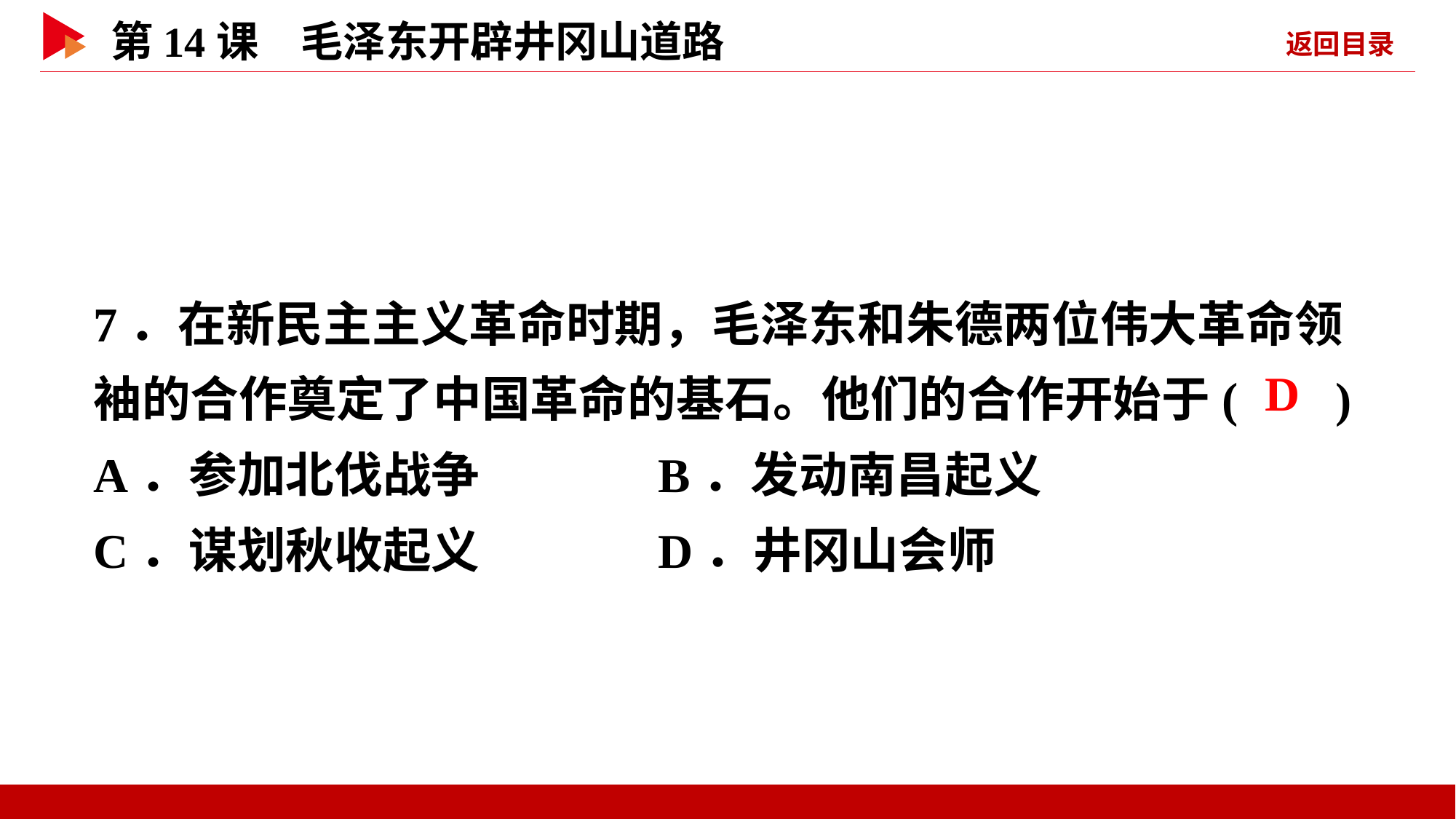

7．在新民主主义革命时期，毛泽东和朱德两位伟大革命领袖的合作奠定了中国革命的基石。他们的合作开始于(        )
A．参加北伐战争               B．发动南昌起义
C．谋划秋收起义               D．井冈山会师
   D